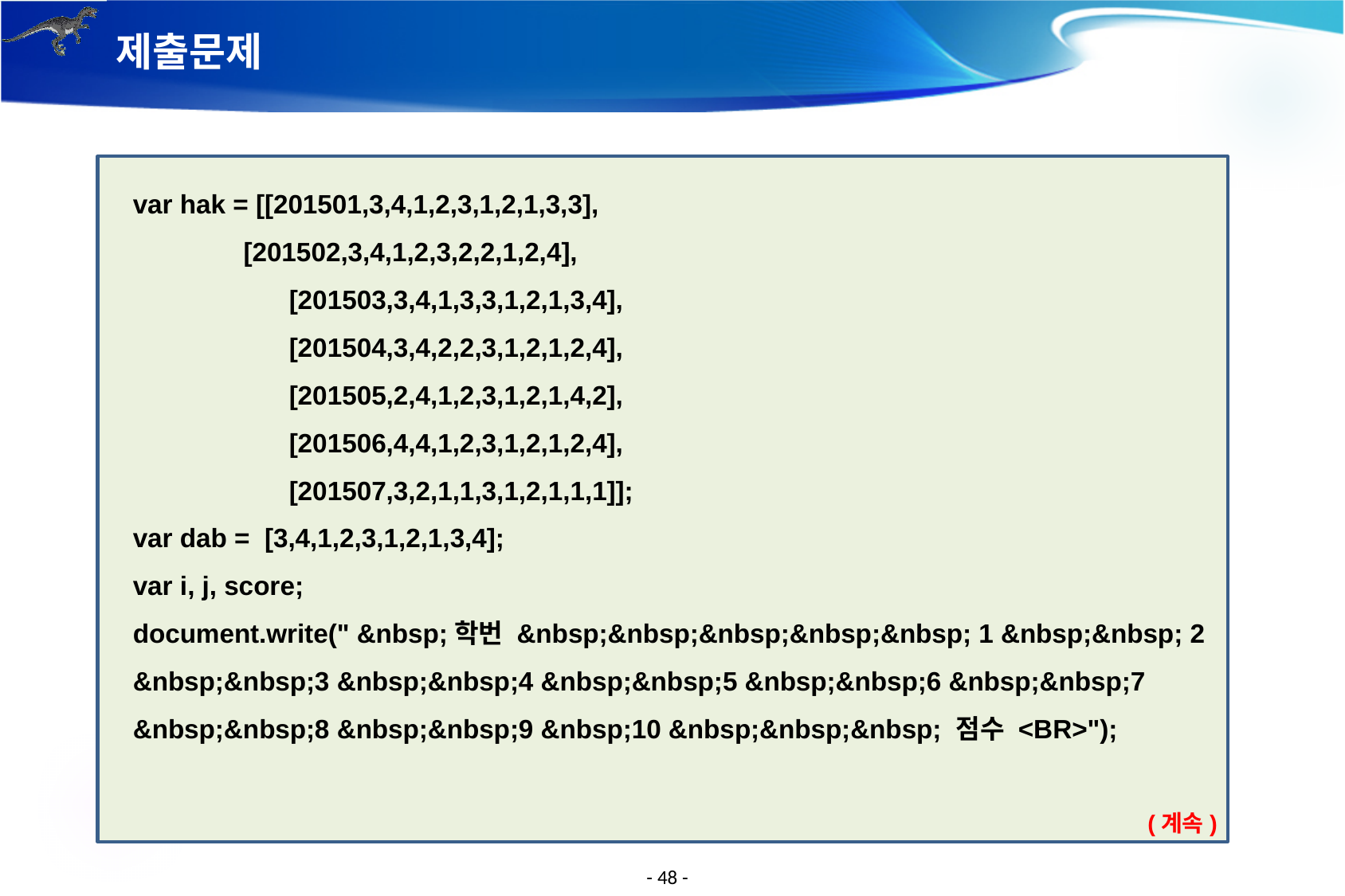

# 제출문제
var hak = [[201501,3,4,1,2,3,1,2,1,3,3],
               [201502,3,4,1,2,3,2,2,1,2,4],
	     [201503,3,4,1,3,3,1,2,1,3,4],
	     [201504,3,4,2,2,3,1,2,1,2,4],
	     [201505,2,4,1,2,3,1,2,1,4,2],
	     [201506,4,4,1,2,3,1,2,1,2,4],
	     [201507,3,2,1,1,3,1,2,1,1,1]];
var dab =  [3,4,1,2,3,1,2,1,3,4];
var i, j, score;
document.write(" &nbsp;학번 &nbsp;&nbsp;&nbsp;&nbsp;&nbsp; 1 &nbsp;&nbsp; 2 &nbsp;&nbsp;3 &nbsp;&nbsp;4 &nbsp;&nbsp;5 &nbsp;&nbsp;6 &nbsp;&nbsp;7 &nbsp;&nbsp;8 &nbsp;&nbsp;9 &nbsp;10 &nbsp;&nbsp;&nbsp; 점수 <BR>");

(계속)